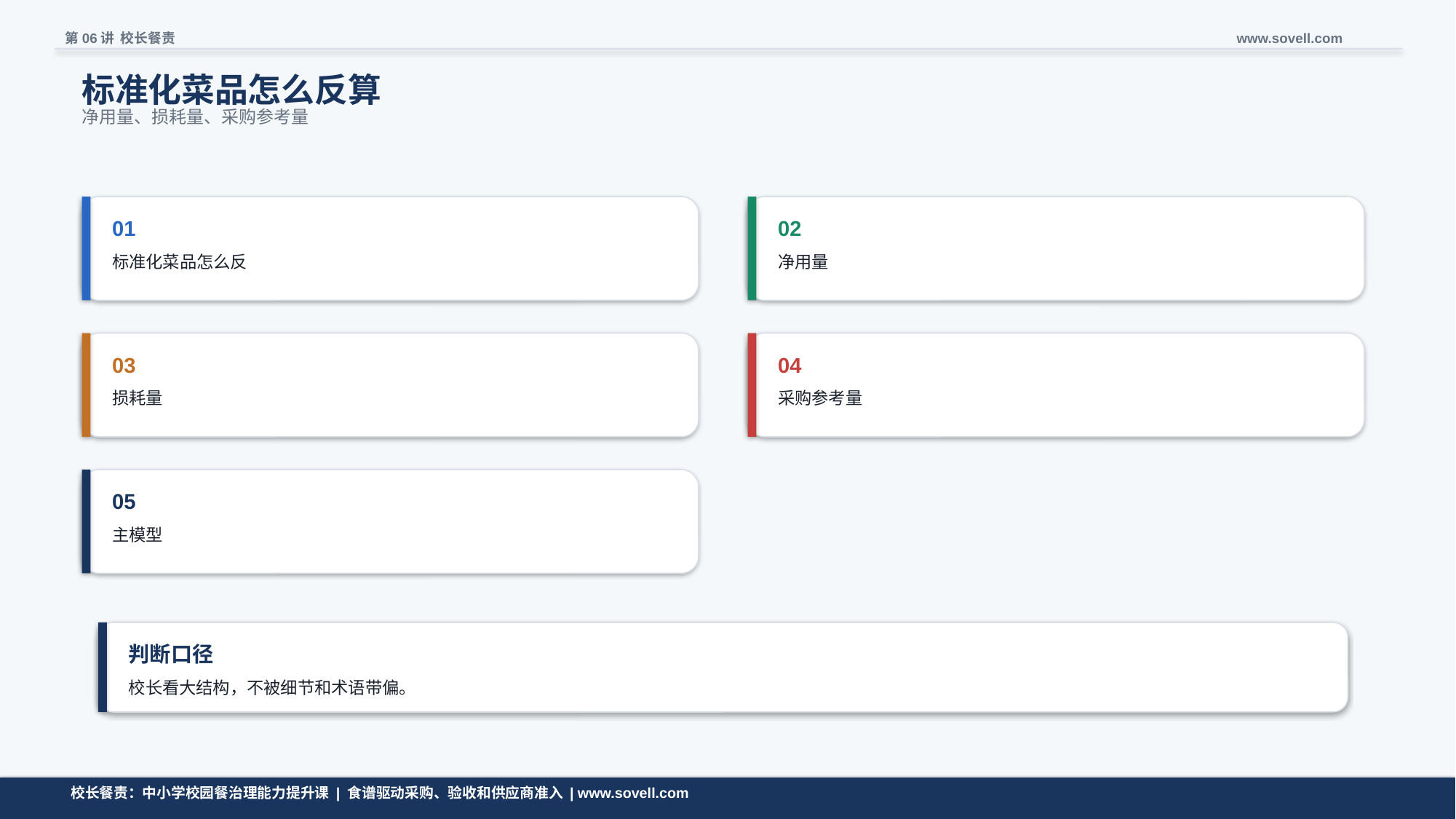

第06讲  校长餐责
www.sovell.com

标准化菜品怎么反算
净用量、损耗量、采购参考量

01
02
标准化菜品怎么反
净用量

03
04
损耗量
采购参考量

05
主模型

判断口径
校长看大结构，不被细节和术语带偏。

清单不是越长越好，而是要帮助校长快速判断。
校长餐责：中小学校园餐治理能力提升课 | 食谱驱动采购、验收和供应商准入 | www.sovell.com